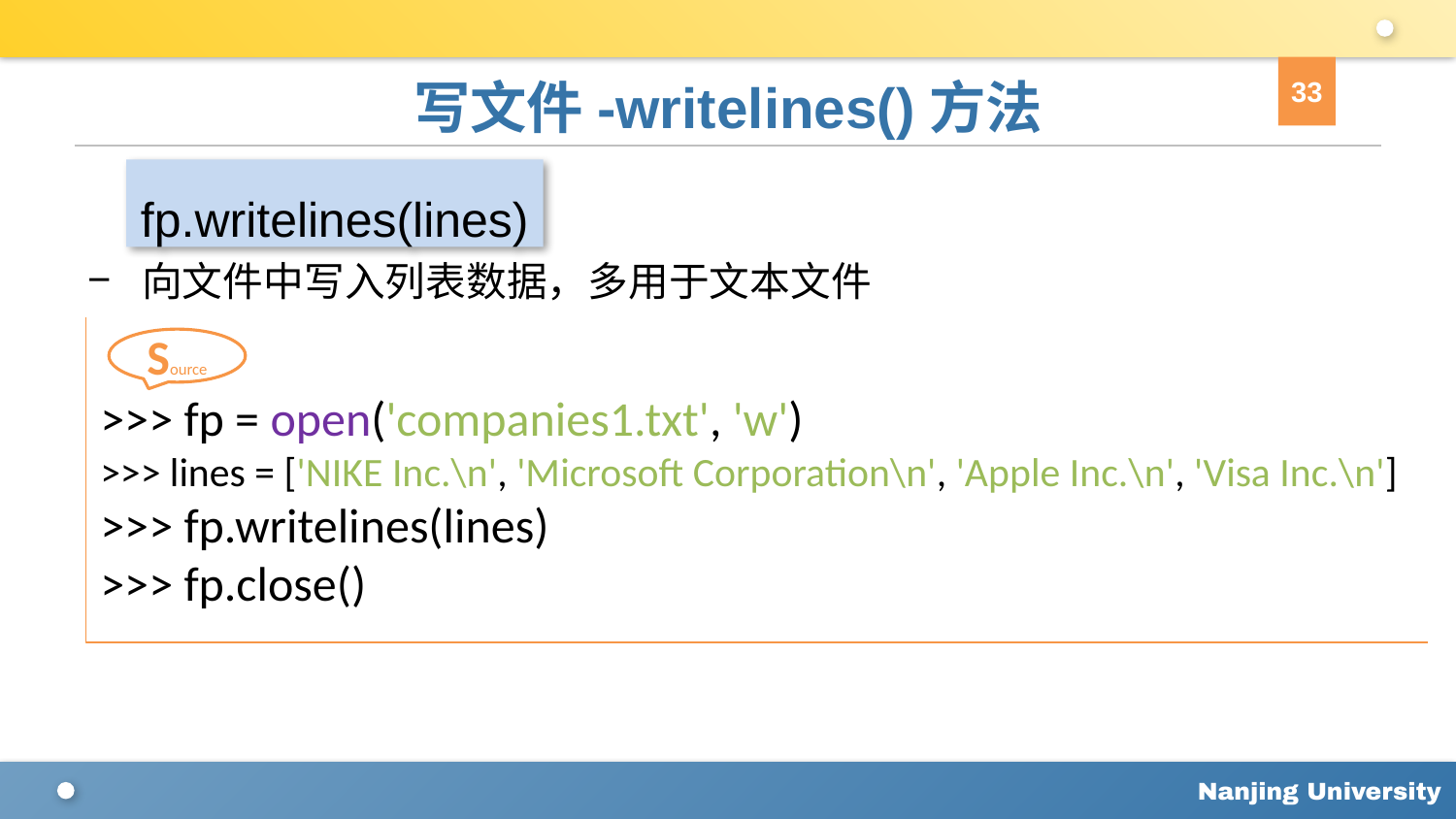

33
# 写文件-writelines()方法
fp.writelines(lines)

向文件中写入列表数据，多用于文本文件

>>> fp = open('companies1.txt', 'w')
>>> lines = ['NIKE Inc.\n', 'Microsoft Corporation\n', 'Apple Inc.\n', 'Visa Inc.\n']
>>> fp.writelines(lines)
>>> fp.close()
Source